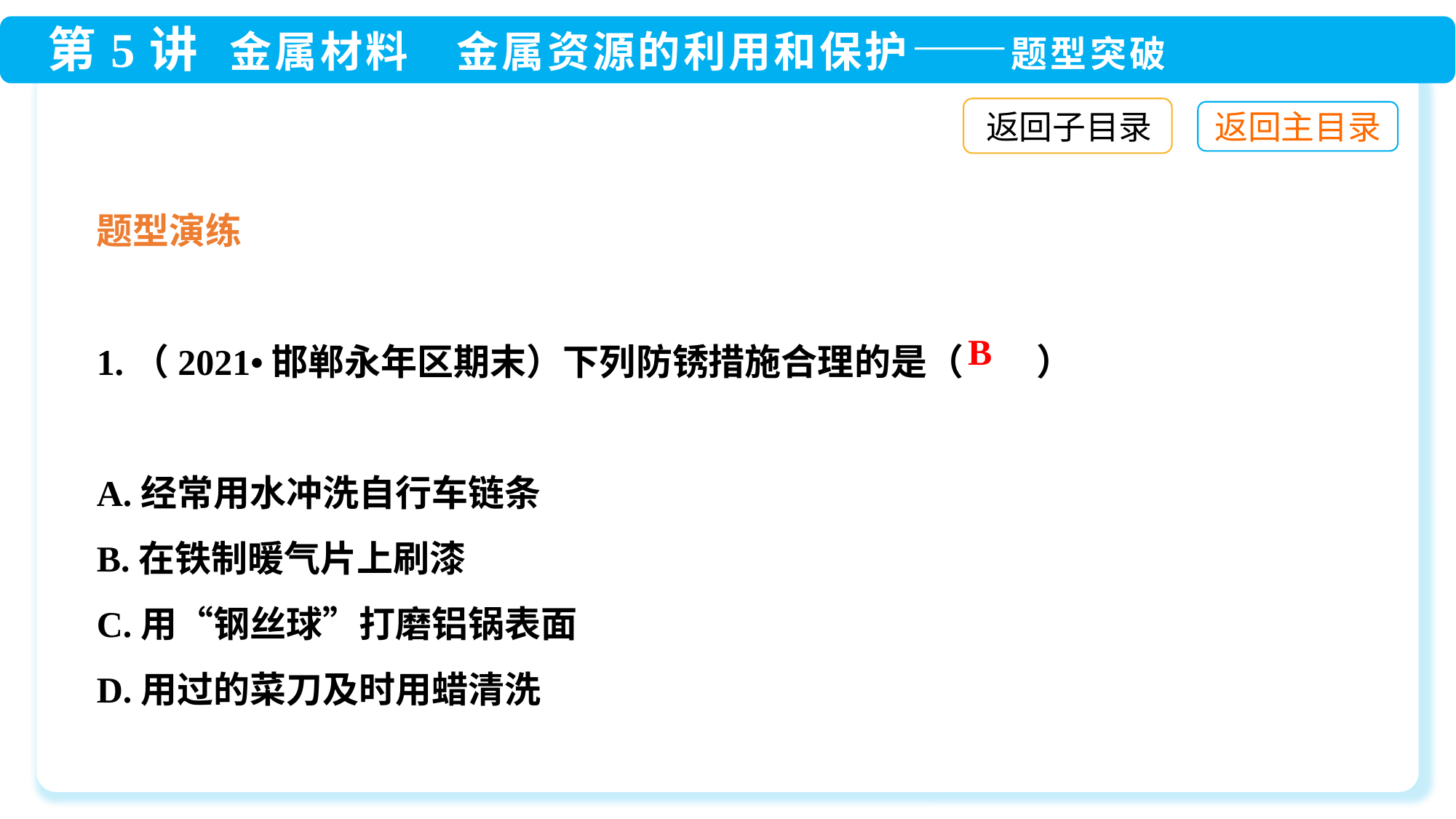

返回子目录
题型演练

1.（2021•邯郸永年区期末）下列防锈措施合理的是（　　）

A.经常用水冲洗自行车链条
B.在铁制暖气片上刷漆
C.用“钢丝球”打磨铝锅表面
D.用过的菜刀及时用蜡清洗
B